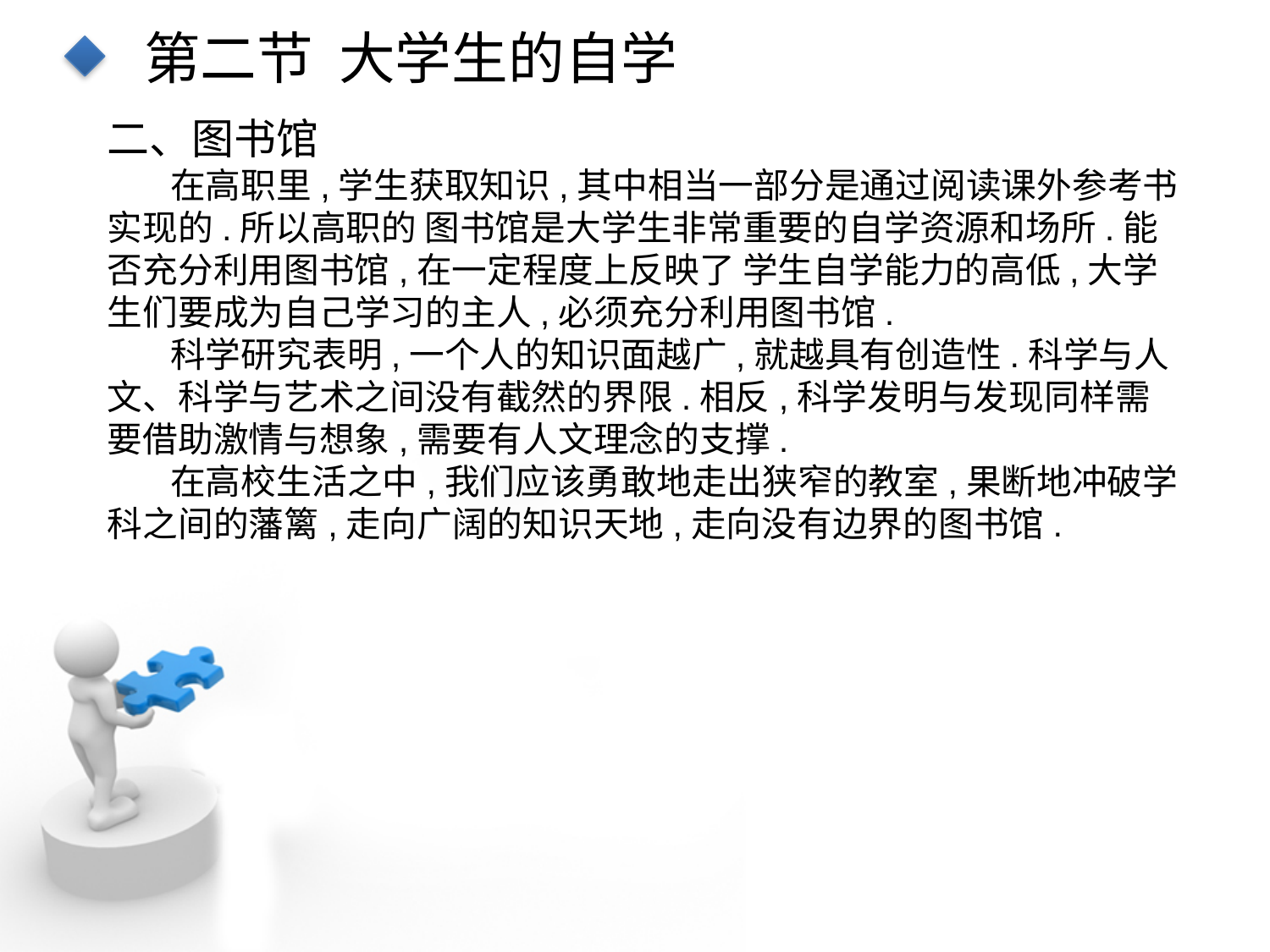

第二节  大学生的自学

二、图书馆
在高职里,学生获取知识,其中相当一部分是通过阅读课外参考书实现的.所以高职的 图书馆是大学生非常重要的自学资源和场所.能否充分利用图书馆,在一定程度上反映了 学生自学能力的高低,大学生们要成为自己学习的主人,必须充分利用图书馆.
科学研究表明,一个人的知识面越广,就越具有创造性.科学与人文、科学与艺术之间没有截然的界限.相反,科学发明与发现同样需要借助激情与想象,需要有人文理念的支撑.
在高校生活之中,我们应该勇敢地走出狭窄的教室,果断地冲破学科之间的藩篱,走向广阔的知识天地,走向没有边界的图书馆.
点击添加文本
点击添加文本
点击添加文本
点击添加文本